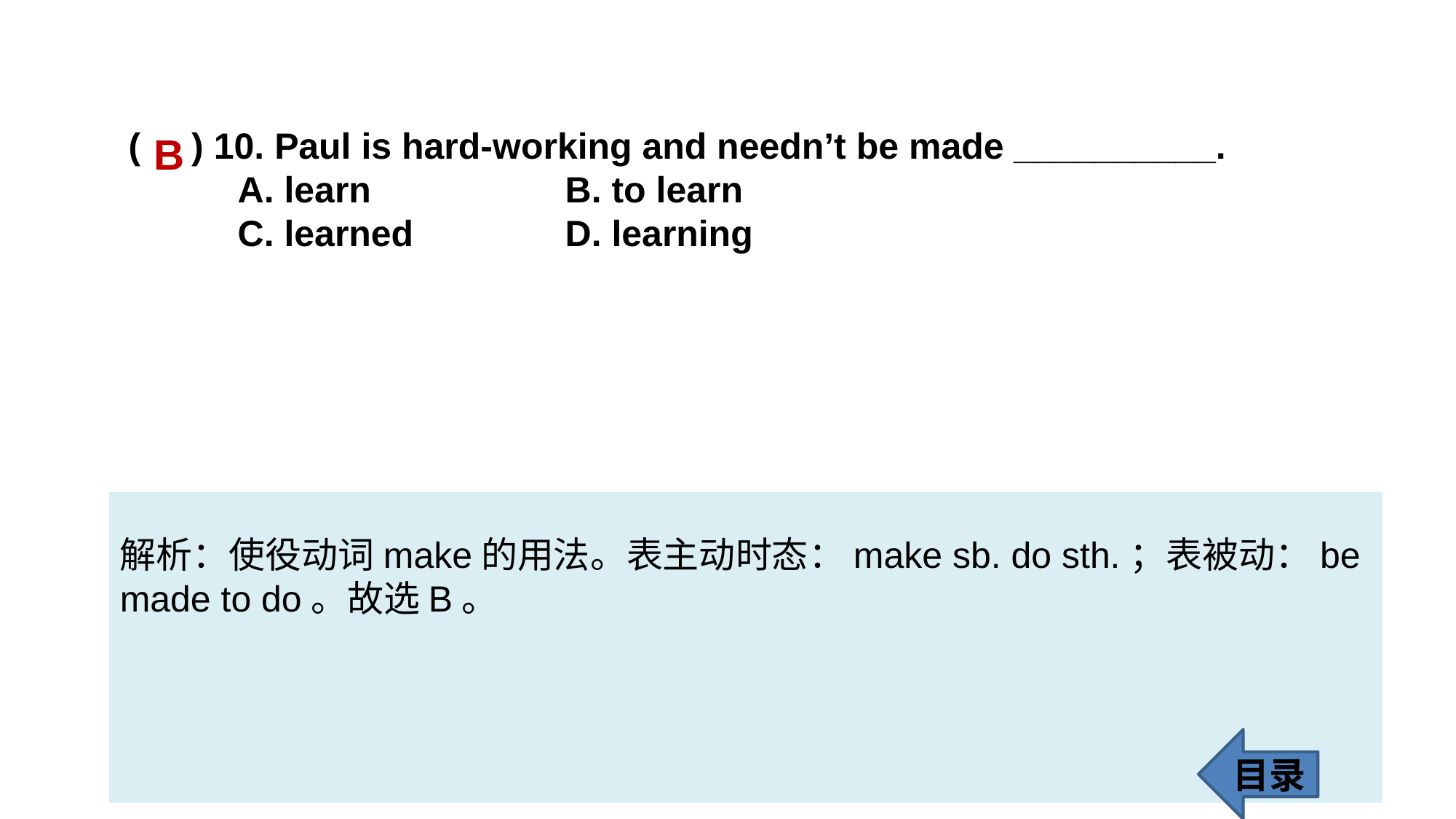

(     ) 10. Paul is hard-working and needn’t be made __________.
	A. learn 		B. to learn
	C. learned 		D. learning
B

解析：使役动词make的用法。表主动时态：make sb. do sth.；表被动：be made to do。故选B。
目录
71